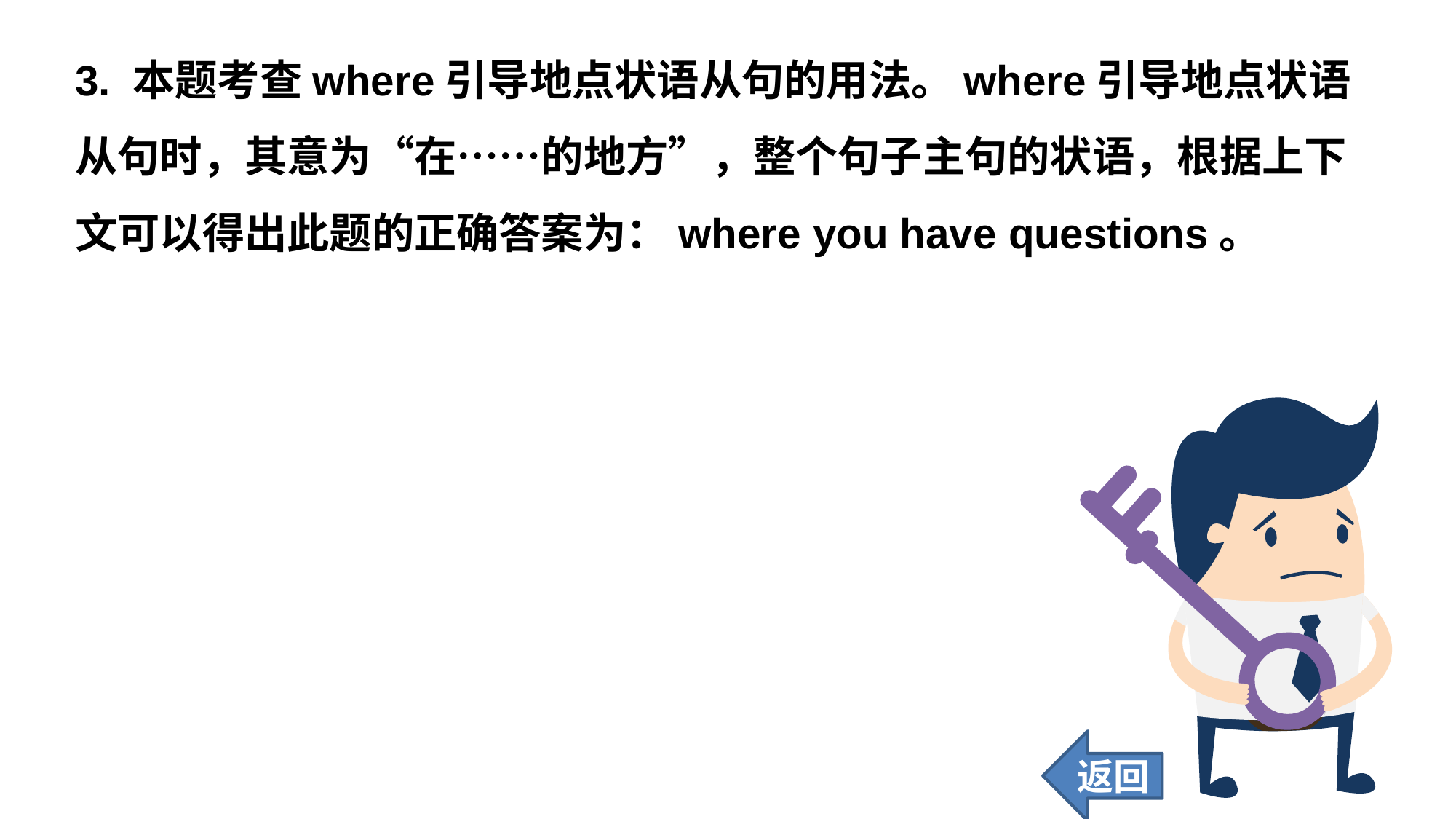

3. 本题考查where引导地点状语从句的用法。where引导地点状语从句时，其意为“在……的地方”，整个句子主句的状语，根据上下文可以得出此题的正确答案为：where you have questions。

返回
84